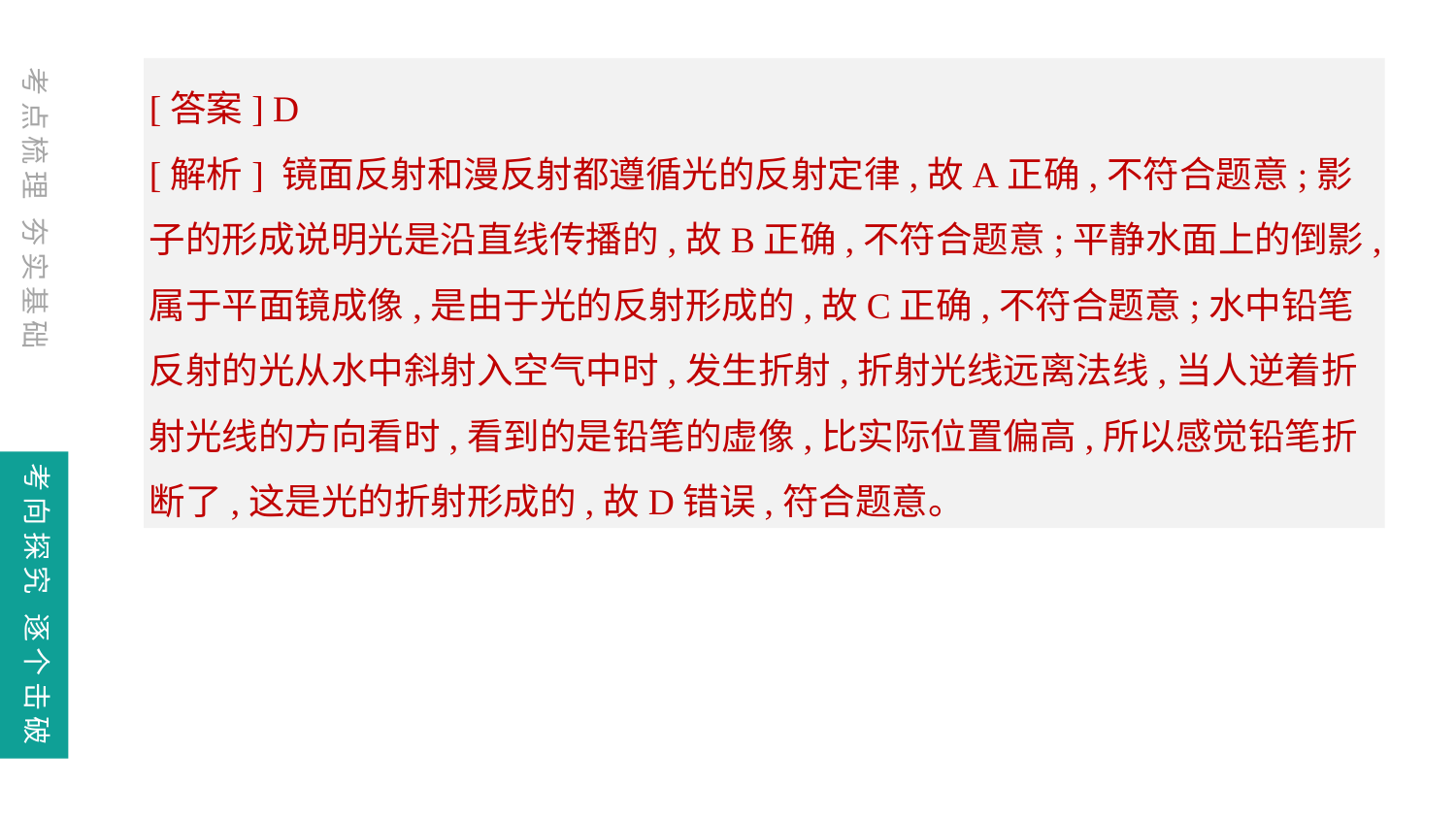

[答案] D
[解析] 镜面反射和漫反射都遵循光的反射定律,故A正确,不符合题意;影子的形成说明光是沿直线传播的,故B正确,不符合题意;平静水面上的倒影,属于平面镜成像,是由于光的反射形成的,故C正确,不符合题意;水中铅笔反射的光从水中斜射入空气中时,发生折射,折射光线远离法线,当人逆着折射光线的方向看时,看到的是铅笔的虚像,比实际位置偏高,所以感觉铅笔折断了,这是光的折射形成的,故D错误,符合题意。